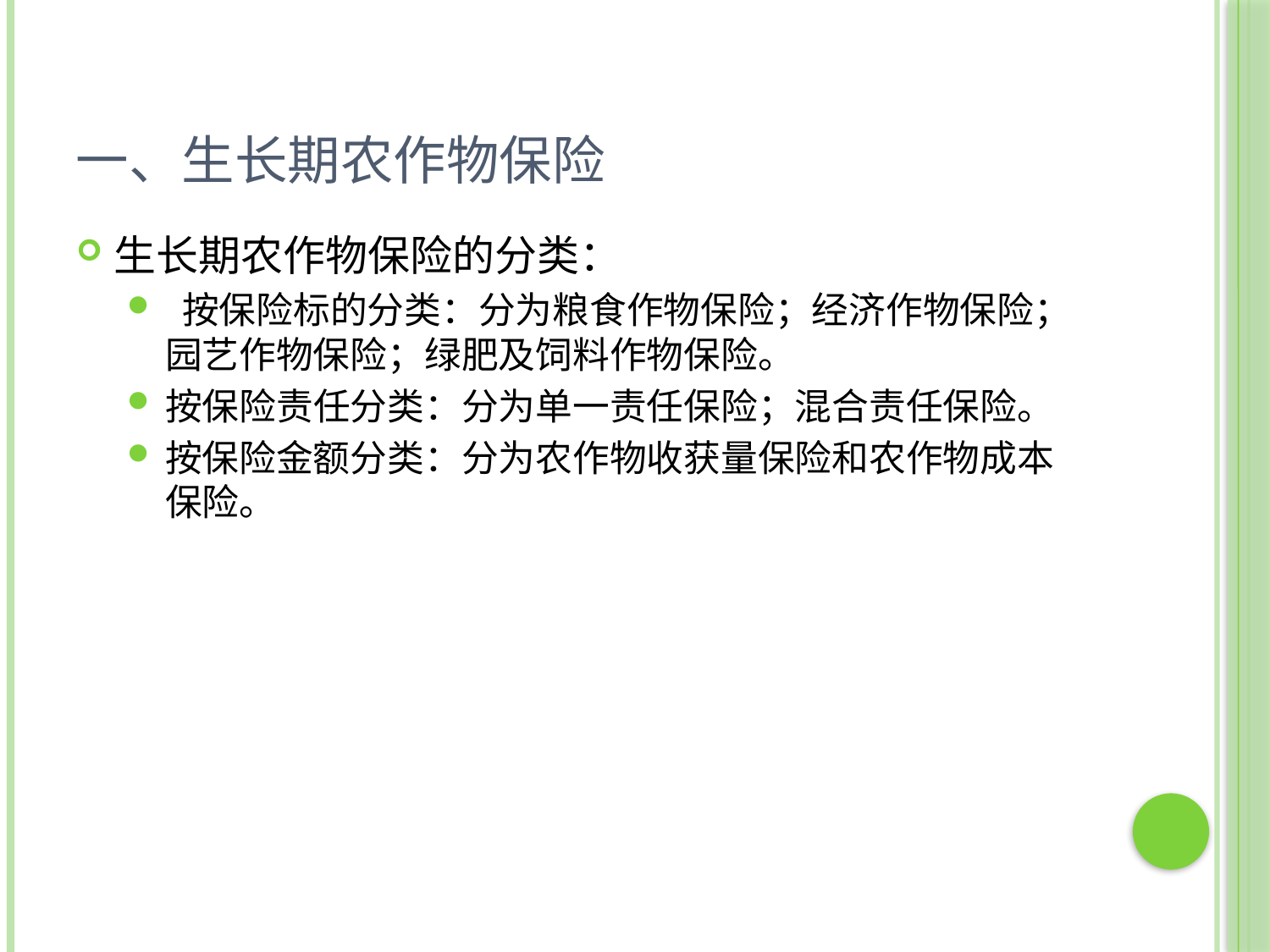

# 一、生长期农作物保险
生长期农作物保险的分类：
 按保险标的分类：分为粮食作物保险；经济作物保险；园艺作物保险；绿肥及饲料作物保险。
按保险责任分类：分为单一责任保险；混合责任保险。
按保险金额分类：分为农作物收获量保险和农作物成本保险。